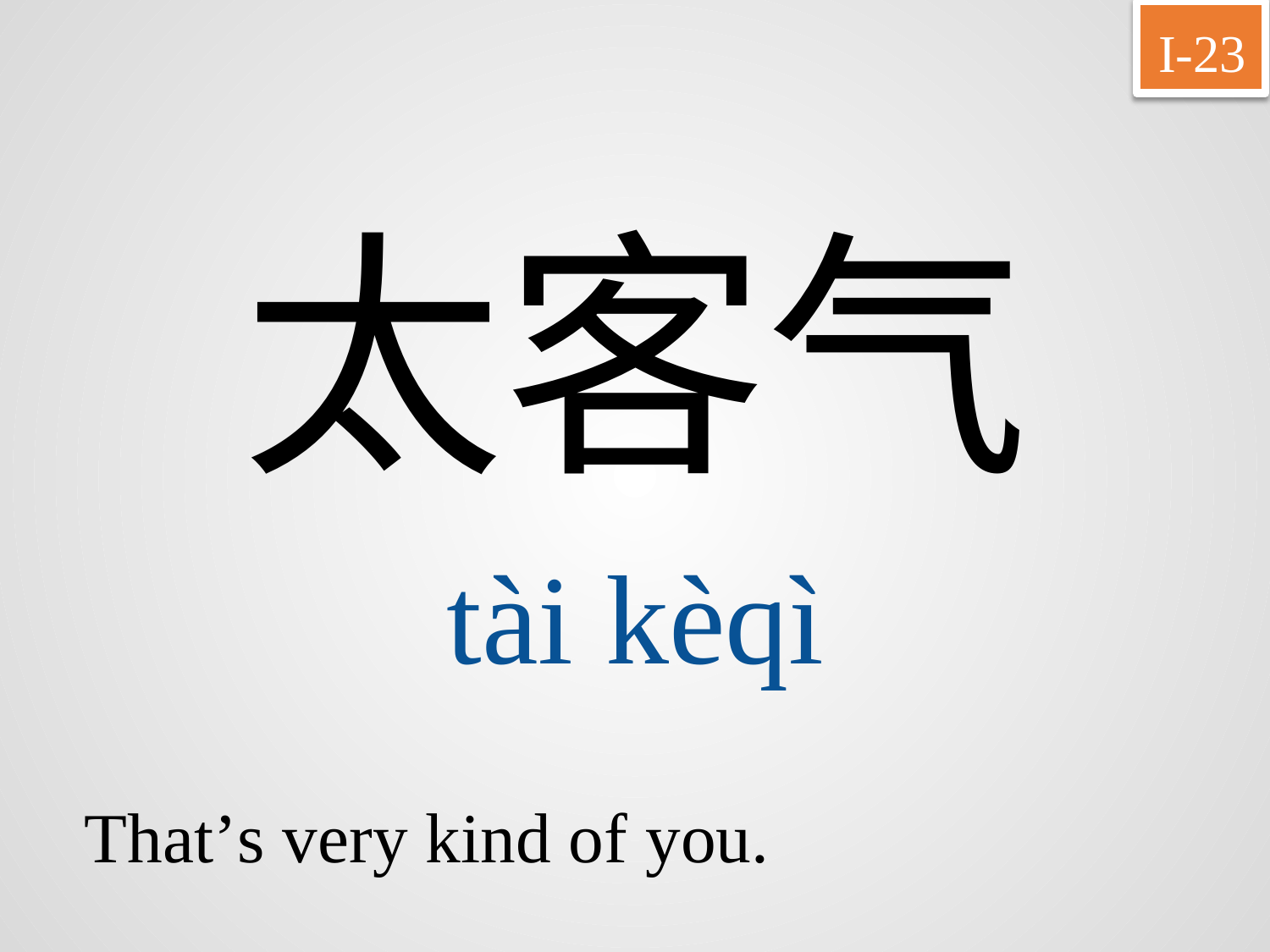

I-23

太客气
tài	kèqì
That’s very kind of you.